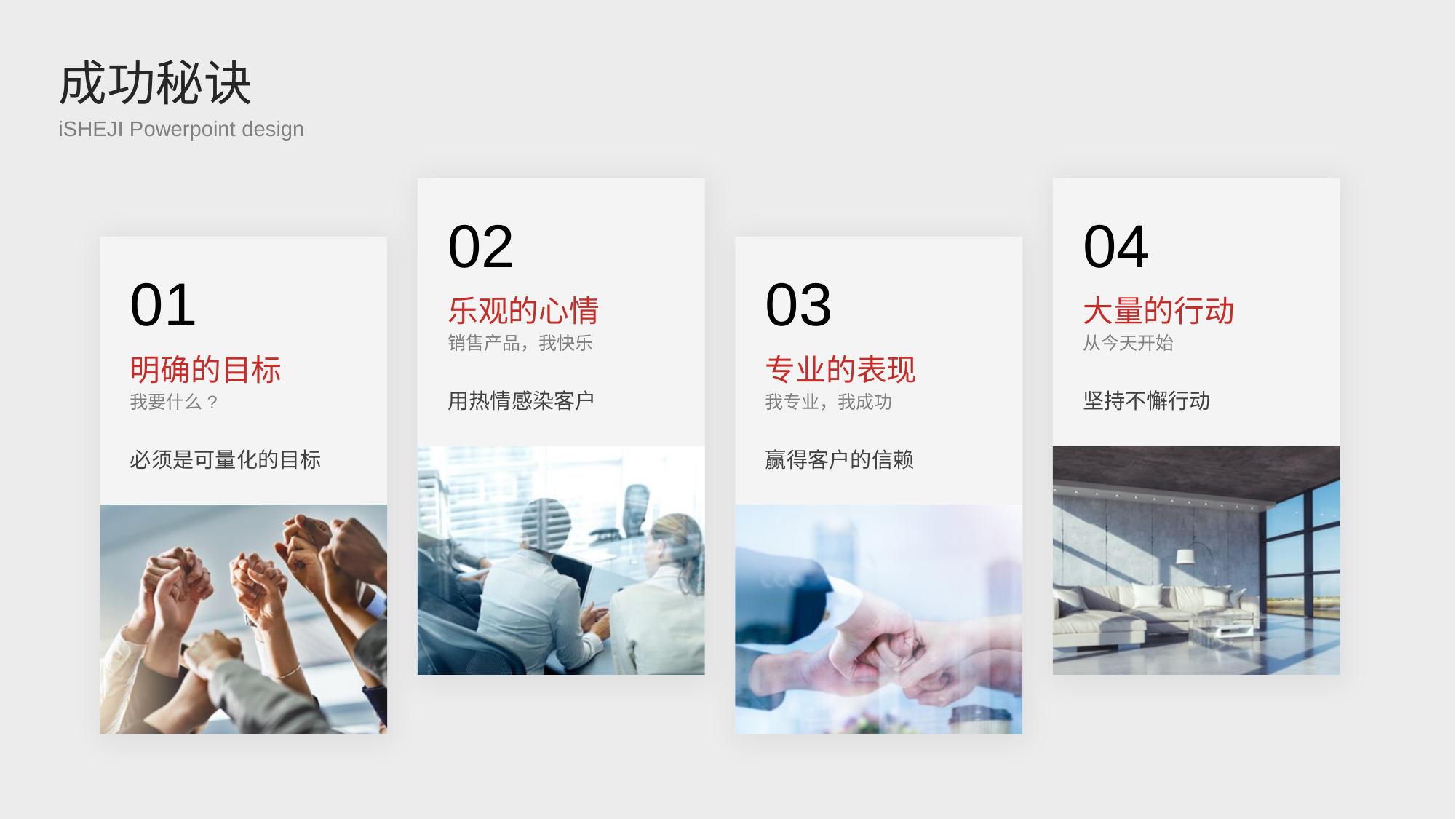

成功秘诀
iSHEJI Powerpoint design

02
04

01
03
乐观的心情
大量的行动
销售产品，我快乐
从今天开始
明确的目标
专业的表现
用热情感染客户
坚持不懈行动
我要什么?
我专业，我成功
必须是可量化的目标

赢得客户的信赖